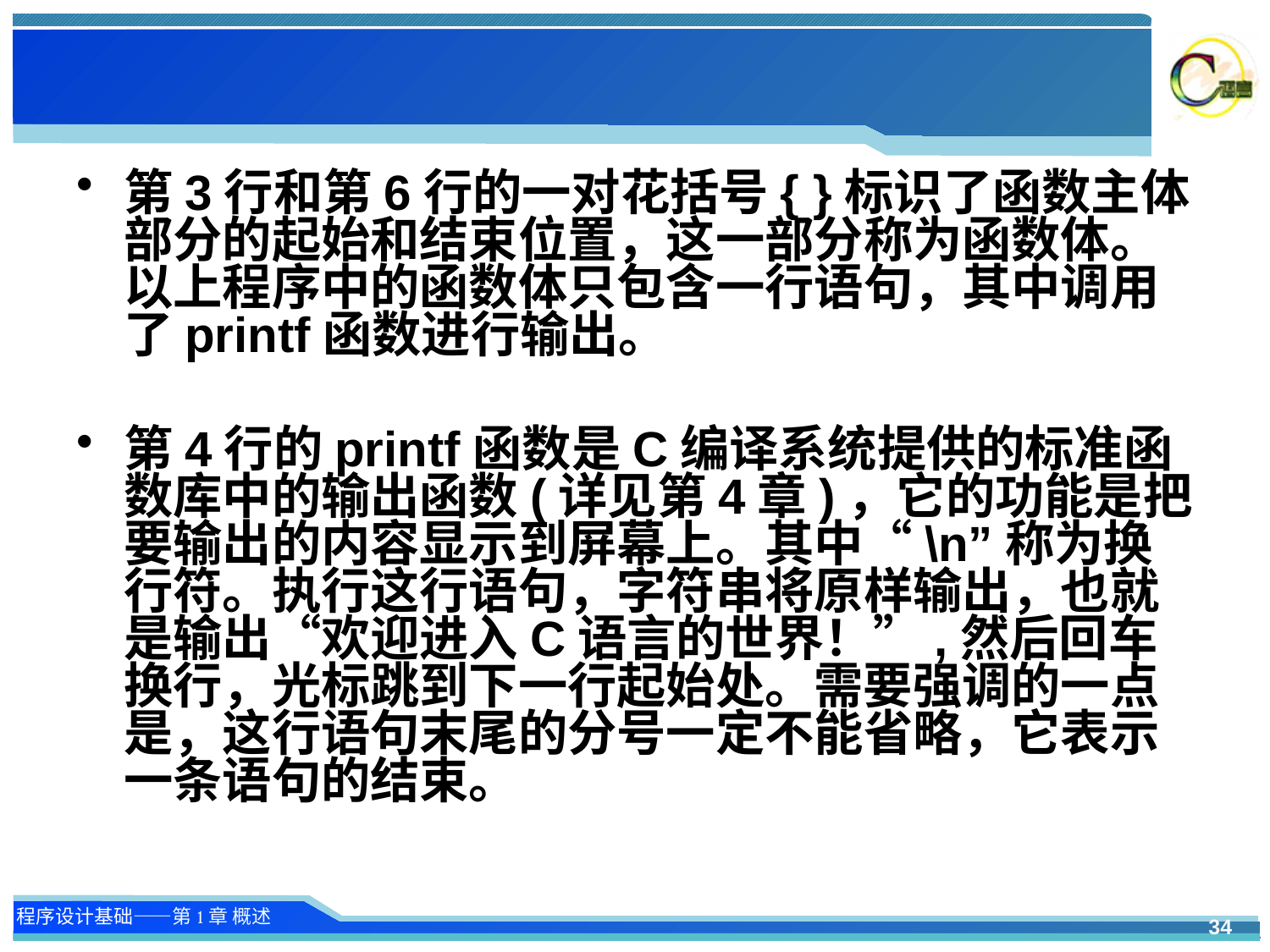

#
第3行和第6行的一对花括号{ }标识了函数主体部分的起始和结束位置，这一部分称为函数体。以上程序中的函数体只包含一行语句，其中调用了printf函数进行输出。

第4行的printf函数是C编译系统提供的标准函数库中的输出函数(详见第4章)，它的功能是把要输出的内容显示到屏幕上。其中“\n”称为换行符。执行这行语句，字符串将原样输出，也就是输出“欢迎进入C语言的世界！”,然后回车换行，光标跳到下一行起始处。需要强调的一点是，这行语句末尾的分号一定不能省略，它表示一条语句的结束。
34